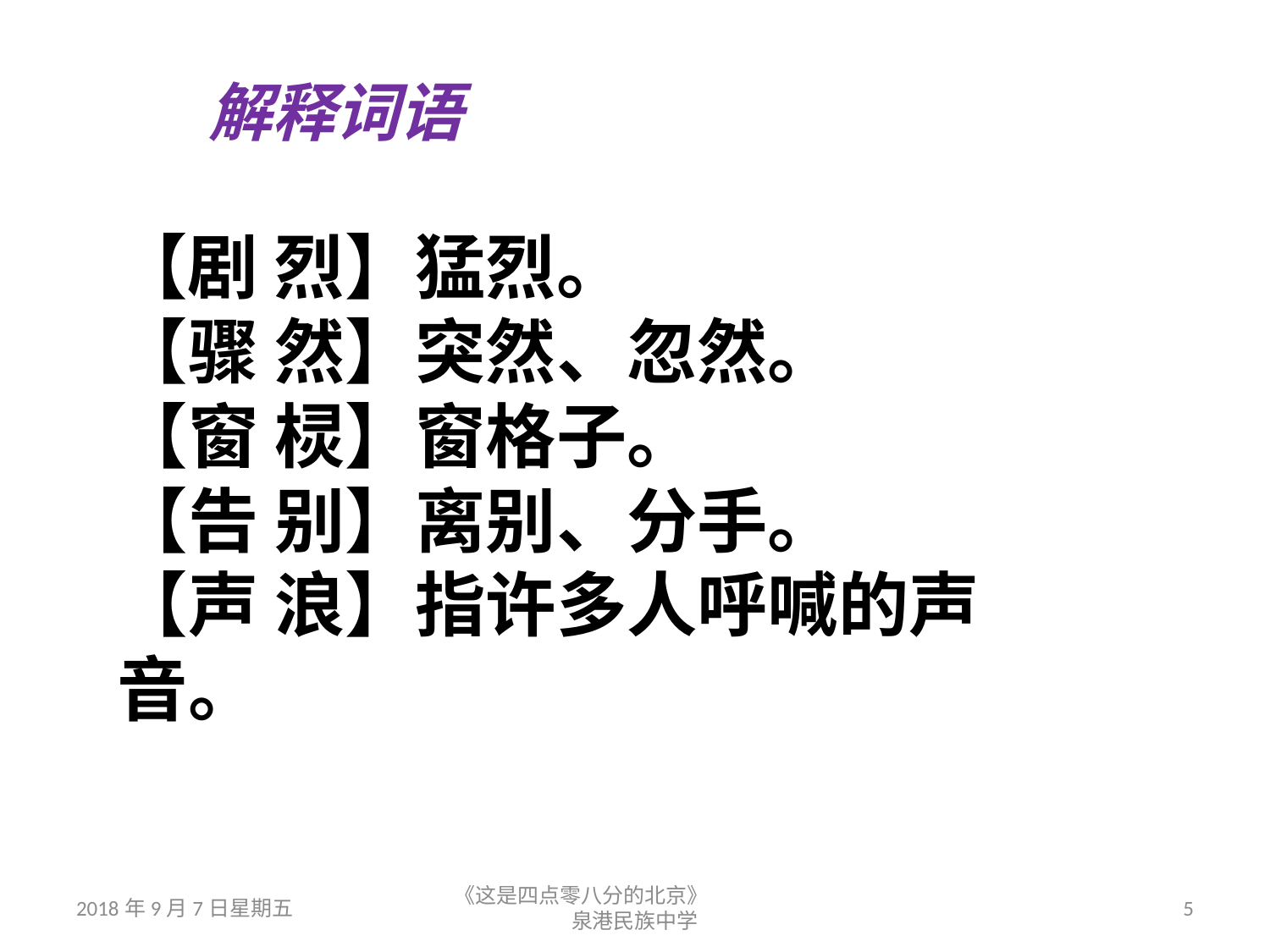

解释词语
【剧 烈】猛烈。
【骤 然】突然、忽然。
【窗 棂】窗格子。
【告 别】离别、分手。
【声 浪】指许多人呼喊的声音。
2018年9月7日星期五
《这是四点零八分的北京》                        泉港民族中学
5